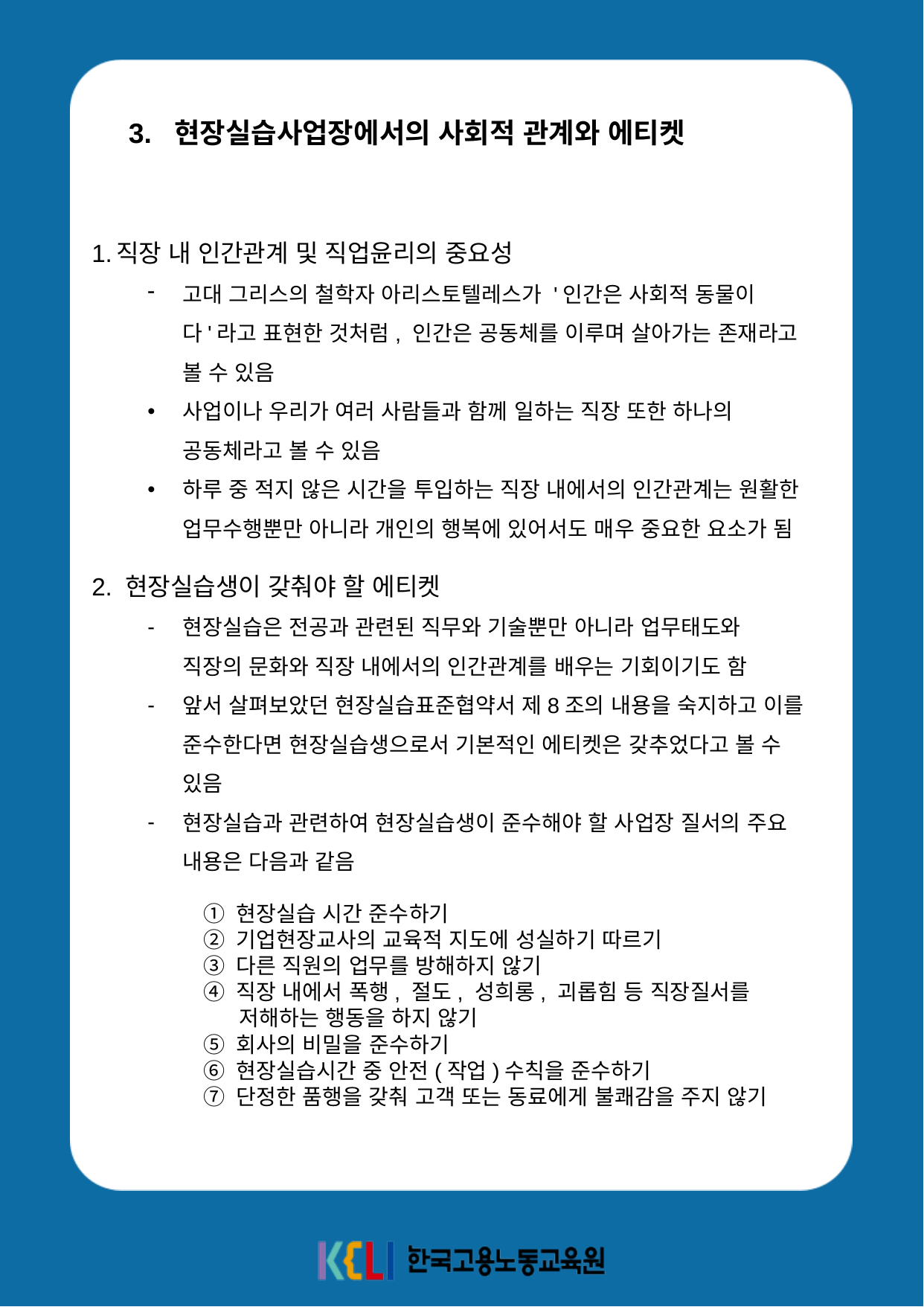

3.  현장실습사업장에서의 사회적 관계와 에티켓
직장 내 인간관계 및 직업윤리의 중요성
고대 그리스의 철학자 아리스토텔레스가 '인간은 사회적 동물이다'라고 표현한 것처럼, 인간은 공동체를 이루며 살아가는 존재라고 볼 수 있음
사업이나 우리가 여러 사람들과 함께 일하는 직장 또한 하나의 공동체라고 볼 수 있음
하루 중 적지 않은 시간을 투입하는 직장 내에서의 인간관계는 원활한 업무수행뿐만 아니라 개인의 행복에 있어서도 매우 중요한 요소가 됨
2. 현장실습생이 갖춰야 할 에티켓
현장실습은 전공과 관련된 직무와 기술뿐만 아니라 업무태도와 직장의 문화와 직장 내에서의 인간관계를 배우는 기회이기도 함
앞서 살펴보았던 현장실습표준협약서 제8조의 내용을 숙지하고 이를 준수한다면 현장실습생으로서 기본적인 에티켓은 갖추었다고 볼 수 있음
현장실습과 관련하여 현장실습생이 준수해야 할 사업장 질서의 주요 내용은 다음과 같음

① 현장실습 시간 준수하기
② 기업현장교사의 교육적 지도에 성실하기 따르기
③ 다른 직원의 업무를 방해하지 않기
④ 직장 내에서 폭행, 절도, 성희롱, 괴롭힘 등 직장질서를
     저해하는 행동을 하지 않기
⑤ 회사의 비밀을 준수하기
⑥ 현장실습시간 중 안전(작업)수칙을 준수하기
⑦ 단정한 품행을 갖춰 고객 또는 동료에게 불쾌감을 주지 않기